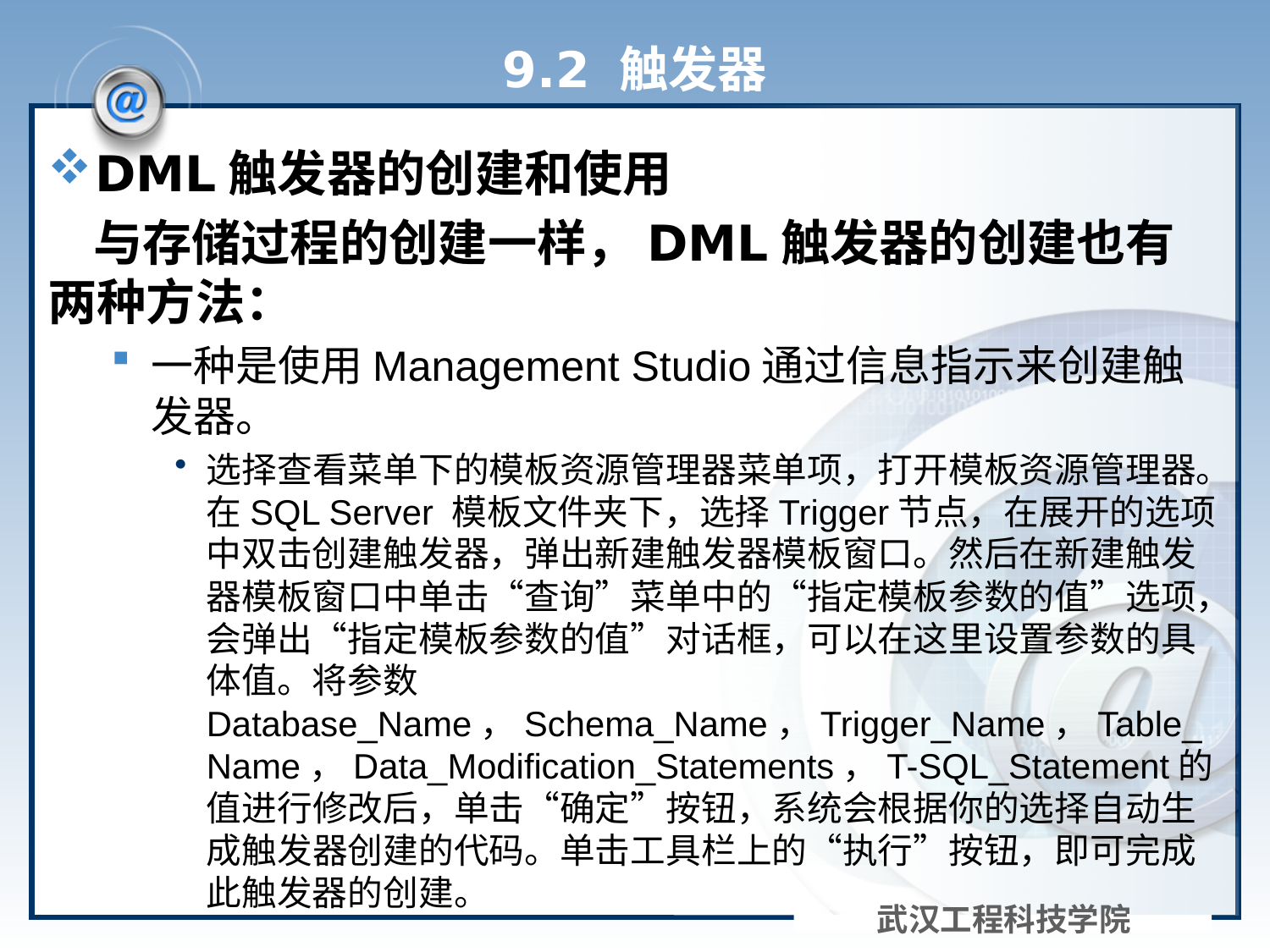

# 9.2 触发器
DML触发器的创建和使用
   与存储过程的创建一样，DML触发器的创建也有两种方法：
一种是使用Management Studio通过信息指示来创建触发器。
选择查看菜单下的模板资源管理器菜单项，打开模板资源管理器。在SQL Server 模板文件夹下，选择Trigger节点，在展开的选项中双击创建触发器，弹出新建触发器模板窗口。然后在新建触发器模板窗口中单击“查询”菜单中的“指定模板参数的值”选项，会弹出“指定模板参数的值”对话框，可以在这里设置参数的具体值。将参数Database_Name，Schema_Name，Trigger_Name，Table_Name，Data_Modification_Statements，T-SQL_Statement的值进行修改后，单击“确定”按钮，系统会根据你的选择自动生成触发器创建的代码。单击工具栏上的“执行”按钮，即可完成此触发器的创建。
武汉工程科技学院